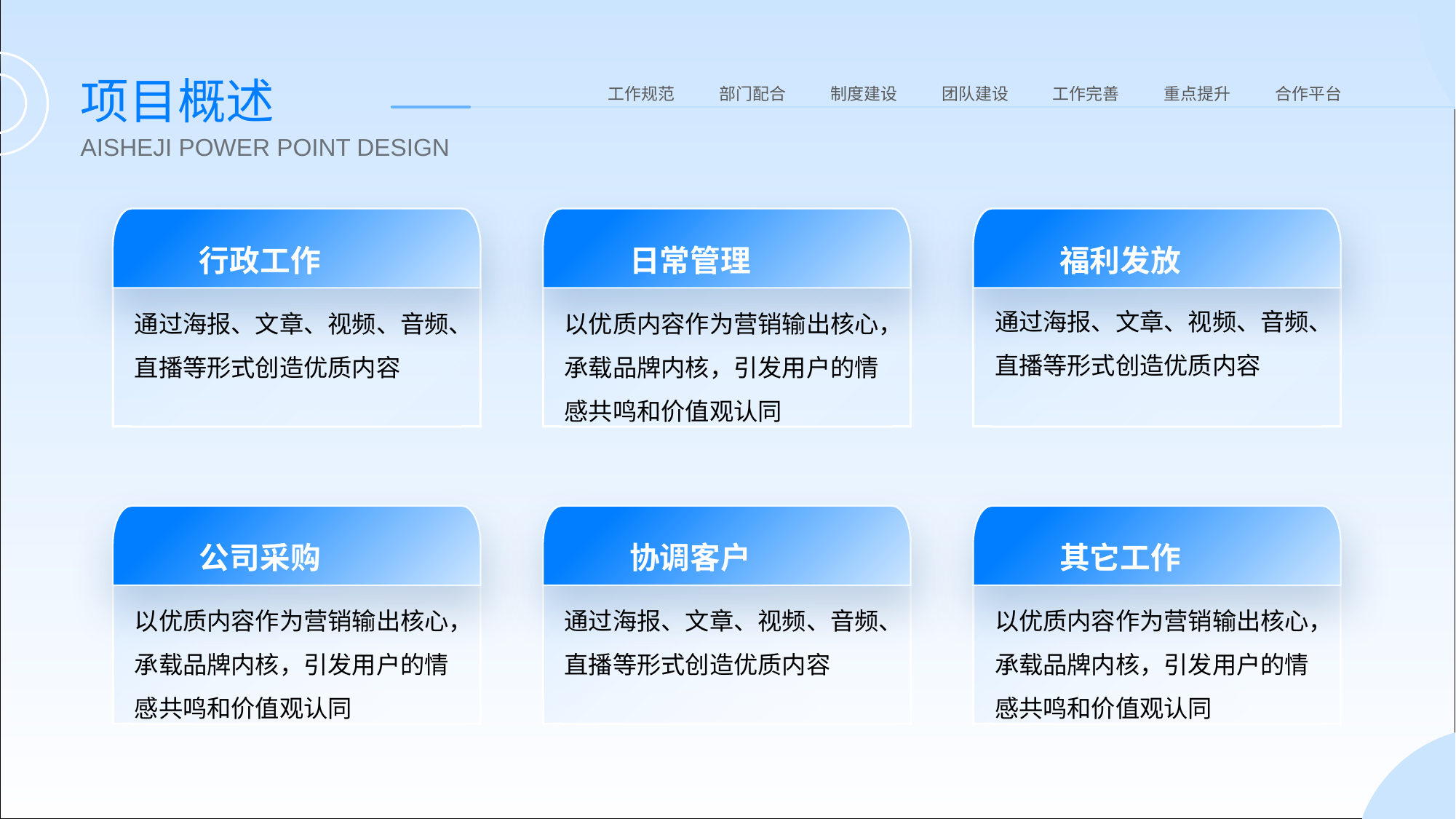

项目概述
工作规范
部门配合
制度建设
团队建设
工作完善
重点提升
合作平台
AISHEJI POWER POINT DESIGN

行政工作
日常管理
福利发放
通过海报、文章、视频、音频、直播等形式创造优质内容
通过海报、文章、视频、音频、直播等形式创造优质内容
以优质内容作为营销输出核心，承载品牌内核，引发用户的情感共鸣和价值观认同

公司采购
协调客户
其它工作
以优质内容作为营销输出核心，承载品牌内核，引发用户的情感共鸣和价值观认同
通过海报、文章、视频、音频、直播等形式创造优质内容
以优质内容作为营销输出核心，承载品牌内核，引发用户的情感共鸣和价值观认同